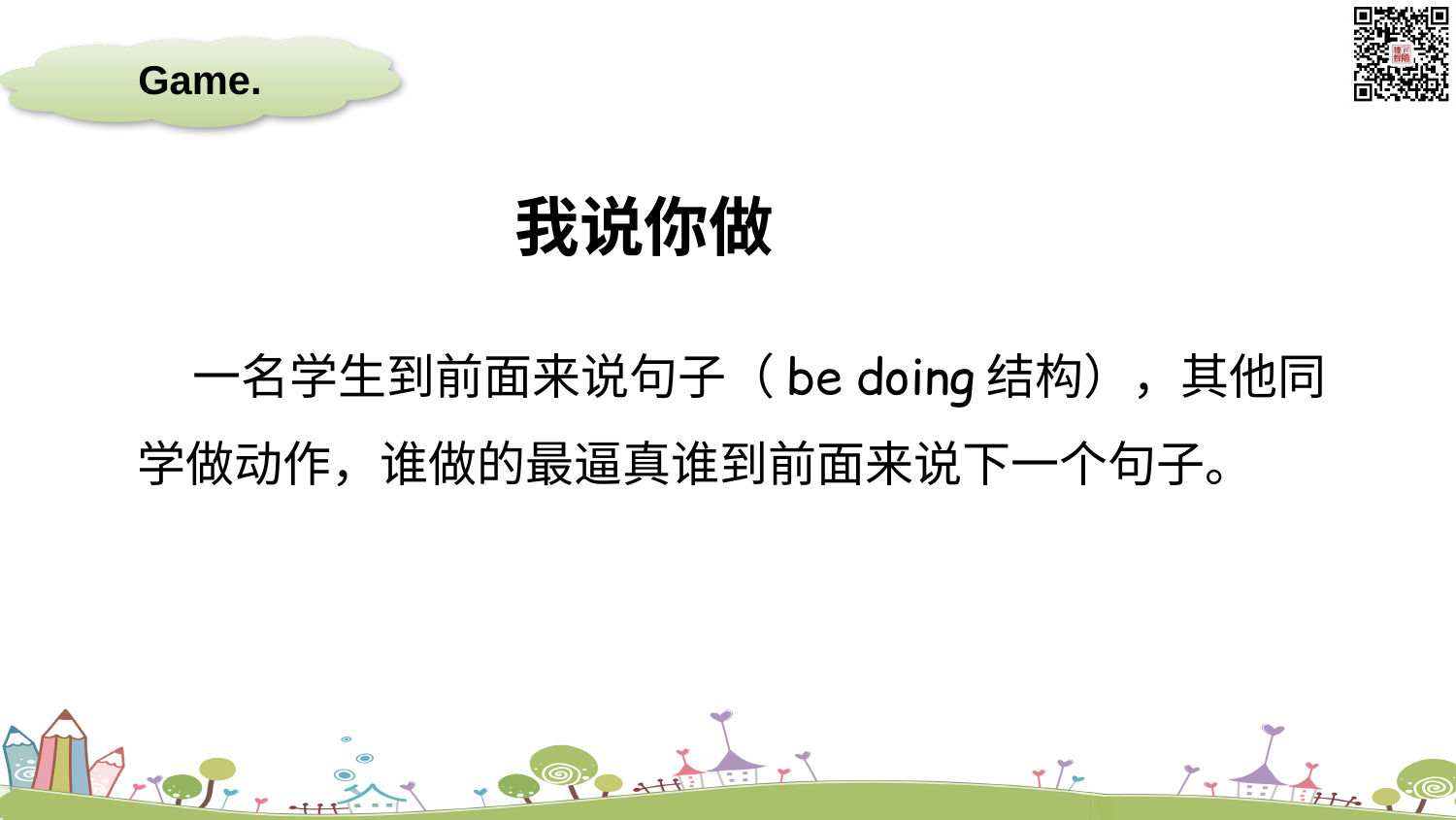

Game.
我说你做
    一名学生到前面来说句子（be doing结构），其他同学做动作，谁做的最逼真谁到前面来说下一个句子。